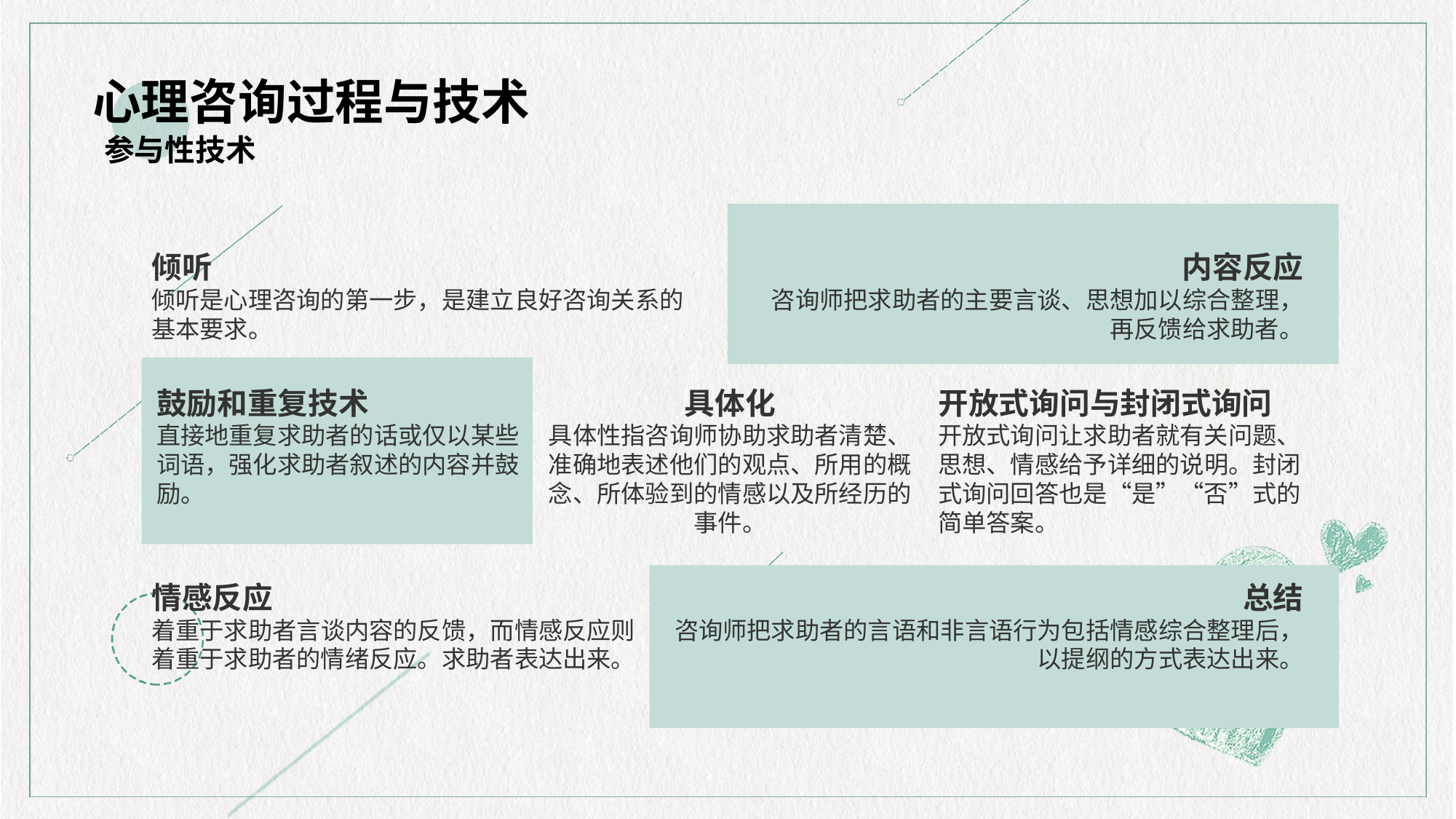

心理咨询过程与技术
参与性技术

倾听
倾听是心理咨询的第一步，是建立良好咨询关系的基本要求。
内容反应
咨询师把求助者的主要言谈、思想加以综合整理，再反馈给求助者。
鼓励和重复技术
直接地重复求助者的话或仅以某些词语，强化求助者叙述的内容并鼓励。
具体化
具体性指咨询师协助求助者清楚、准确地表述他们的观点、所用的概念、所体验到的情感以及所经历的事件。
开放式询问与封闭式询问
开放式询问让求助者就有关问题、思想、情感给予详细的说明。封闭式询问回答也是“是”“否”式的简单答案。
情感反应
着重于求助者言谈内容的反馈，而情感反应则着重于求助者的情绪反应。求助者表达出来。
总结
咨询师把求助者的言语和非言语行为包括情感综合整理后，以提纲的方式表达出来。